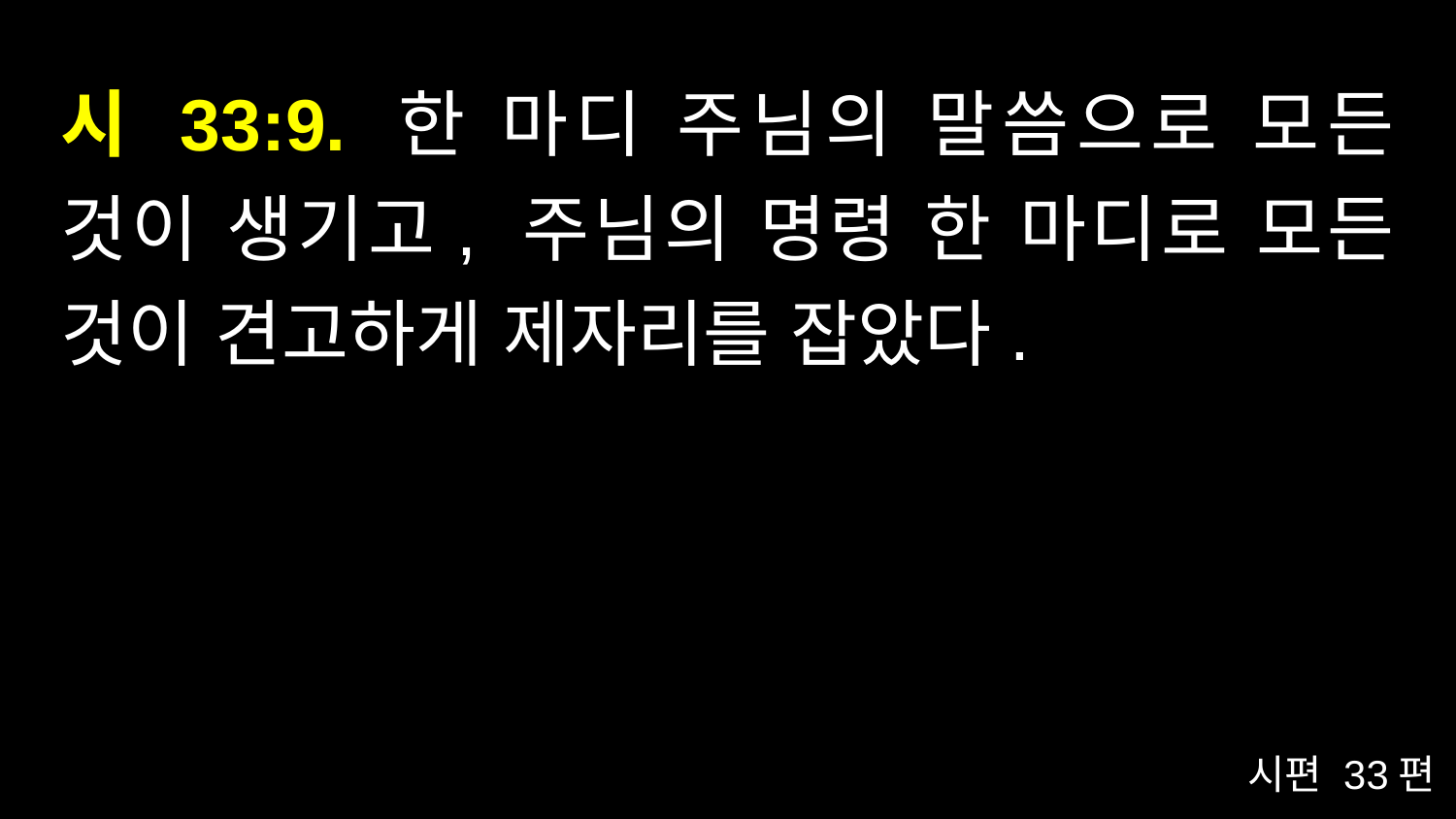

# 시 33:9. 한 마디 주님의 말씀으로 모든 것이 생기고, 주님의 명령 한 마디로 모든 것이 견고하게 제자리를 잡았다.
시편 33편